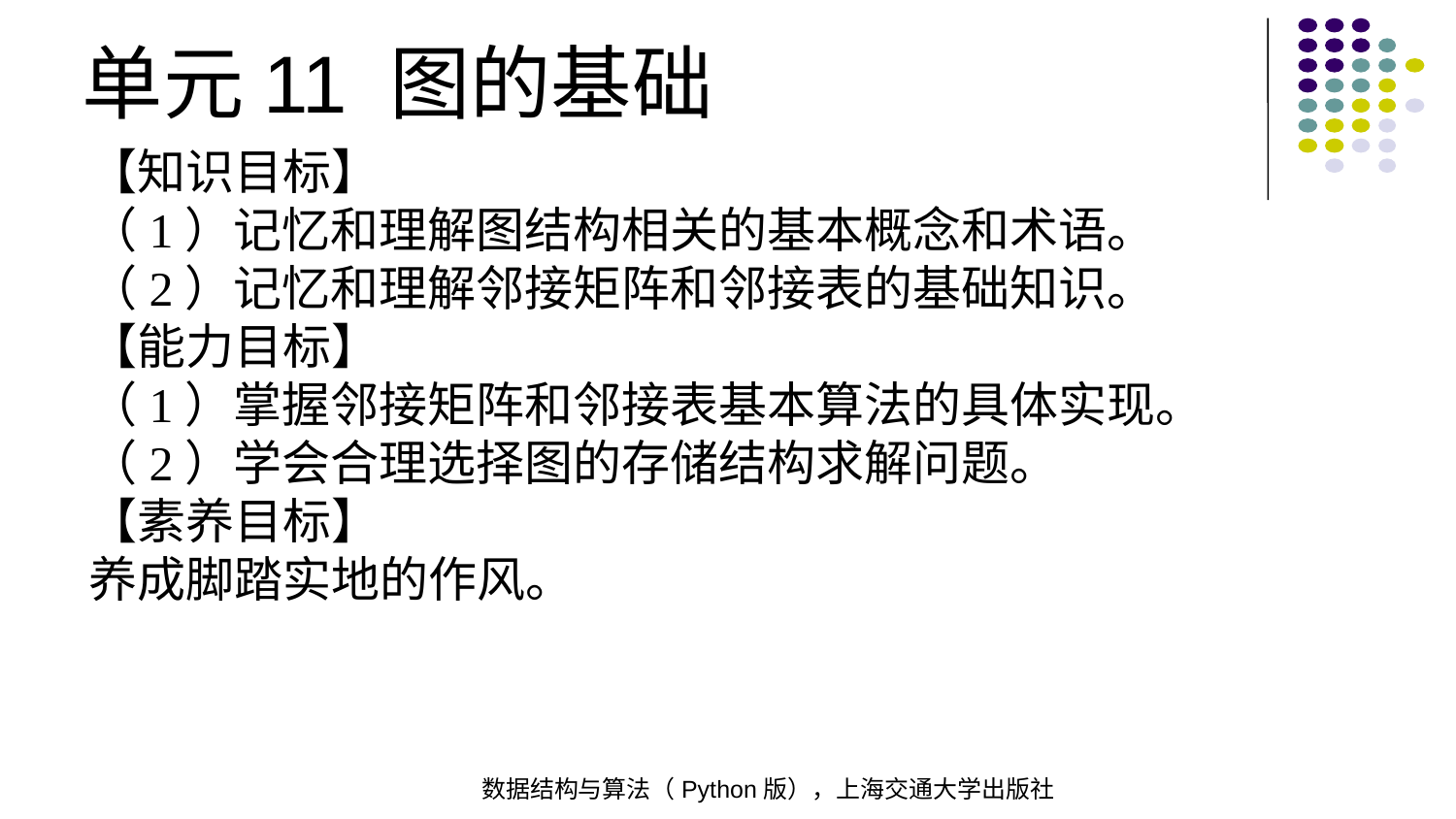

单元11 图的基础
【知识目标】
（1）记忆和理解图结构相关的基本概念和术语。
（2）记忆和理解邻接矩阵和邻接表的基础知识。
【能力目标】
（1）掌握邻接矩阵和邻接表基本算法的具体实现。
（2）学会合理选择图的存储结构求解问题。
【素养目标】
养成脚踏实地的作风。